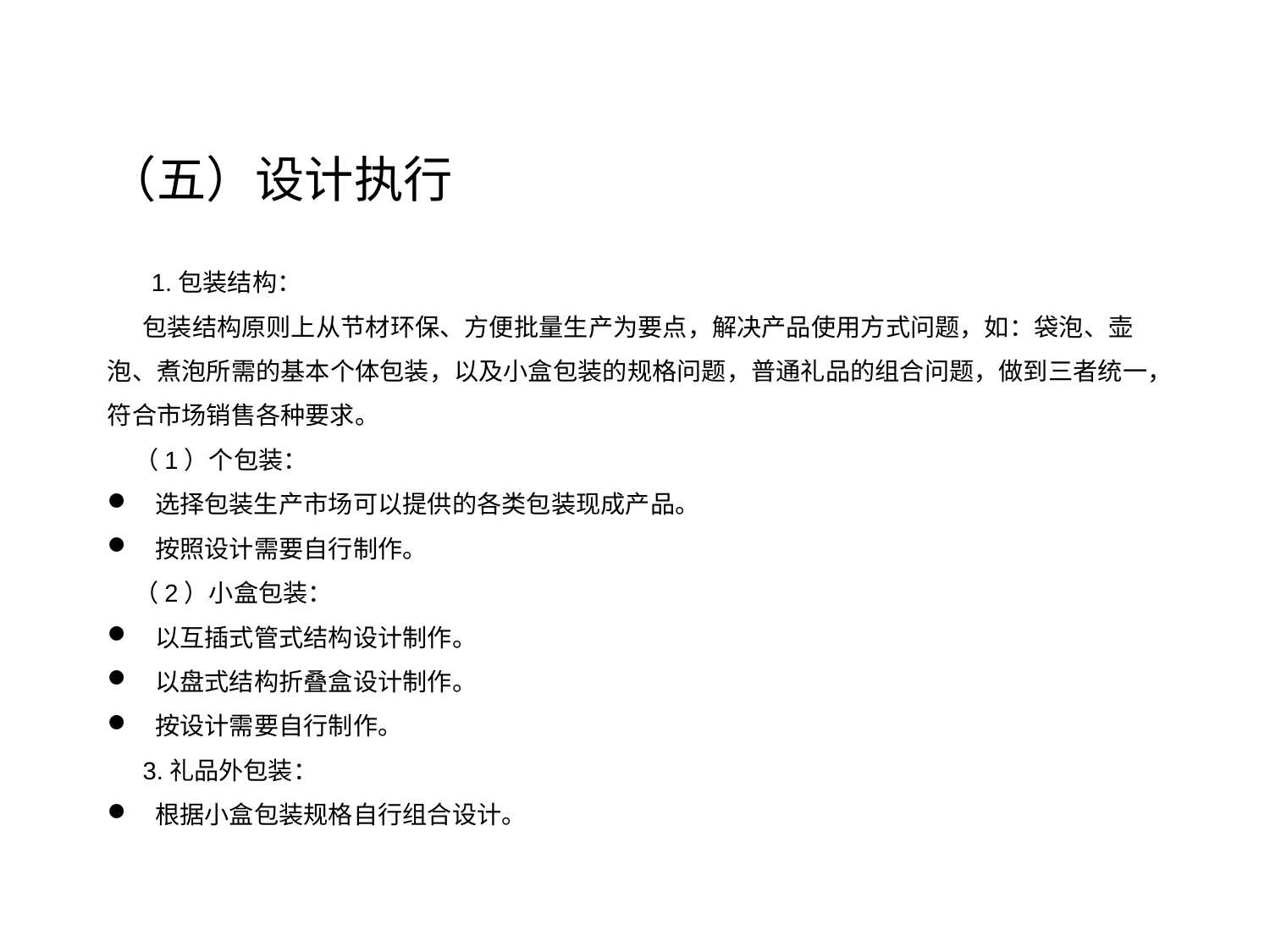

（五）设计执行

1.包装结构：
包装结构原则上从节材环保、方便批量生产为要点，解决产品使用方式问题，如：袋泡、壶泡、煮泡所需的基本个体包装，以及小盒包装的规格问题，普通礼品的组合问题，做到三者统一，符合市场销售各种要求。
（1）个包装：
选择包装生产市场可以提供的各类包装现成产品。
按照设计需要自行制作。
（2）小盒包装：
以互插式管式结构设计制作。
以盘式结构折叠盒设计制作。
按设计需要自行制作。
3.礼品外包装：
根据小盒包装规格自行组合设计。